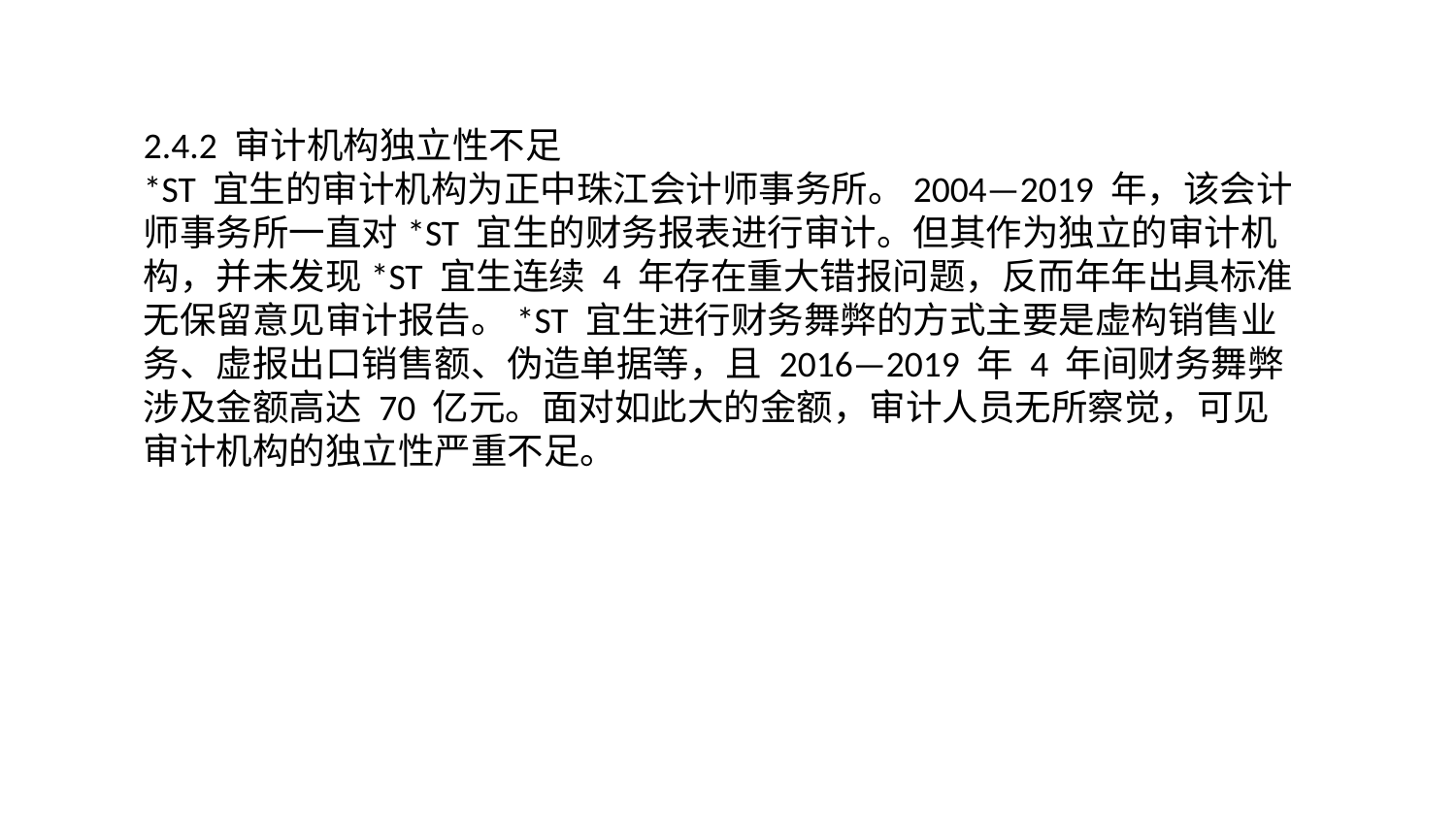

2.4.2 审计机构独立性不足
*ST 宜生的审计机构为正中珠江会计师事务所。2004—2019 年，该会计师事务所一直对*ST 宜生的财务报表进行审计。但其作为独立的审计机构，并未发现*ST 宜生连续 4 年存在重大错报问题，反而年年出具标准无保留意见审计报告。*ST 宜生进行财务舞弊的方式主要是虚构销售业务、虚报出口销售额、伪造单据等，且 2016—2019 年 4 年间财务舞弊涉及金额高达 70 亿元。面对如此大的金额，审计人员无所察觉，可见审计机构的独立性严重不足。